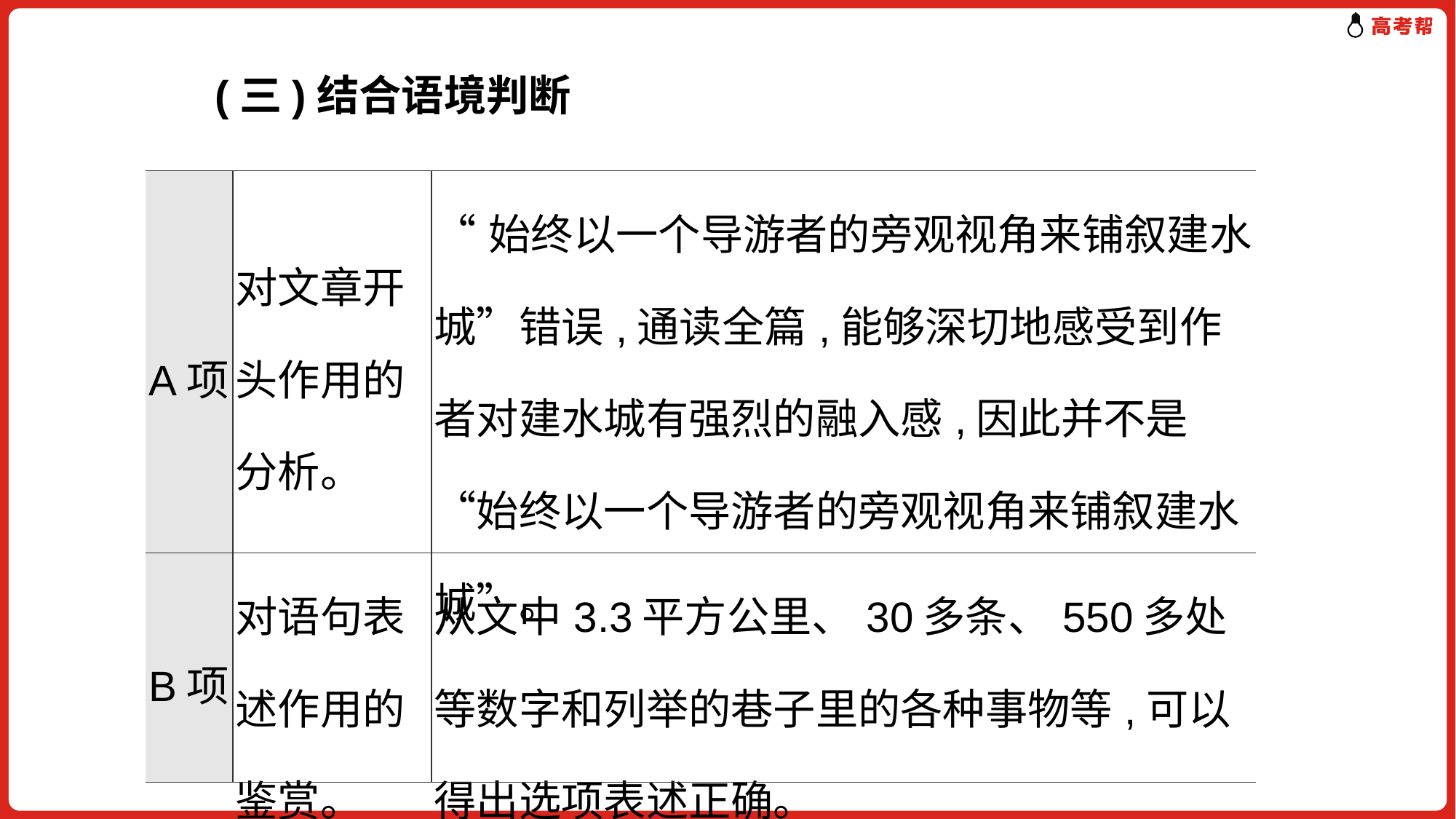

(三)结合语境判断
| A项 | 对文章开头作用的分析。 | “始终以一个导游者的旁观视角来铺叙建水城”错误,通读全篇,能够深切地感受到作者对建水城有强烈的融入感,因此并不是“始终以一个导游者的旁观视角来铺叙建水城”。 |
| --- | --- | --- |
| B项 | 对语句表述作用的鉴赏。 | 从文中3.3平方公里、30多条、550多处等数字和列举的巷子里的各种事物等,可以得出选项表述正确。 |